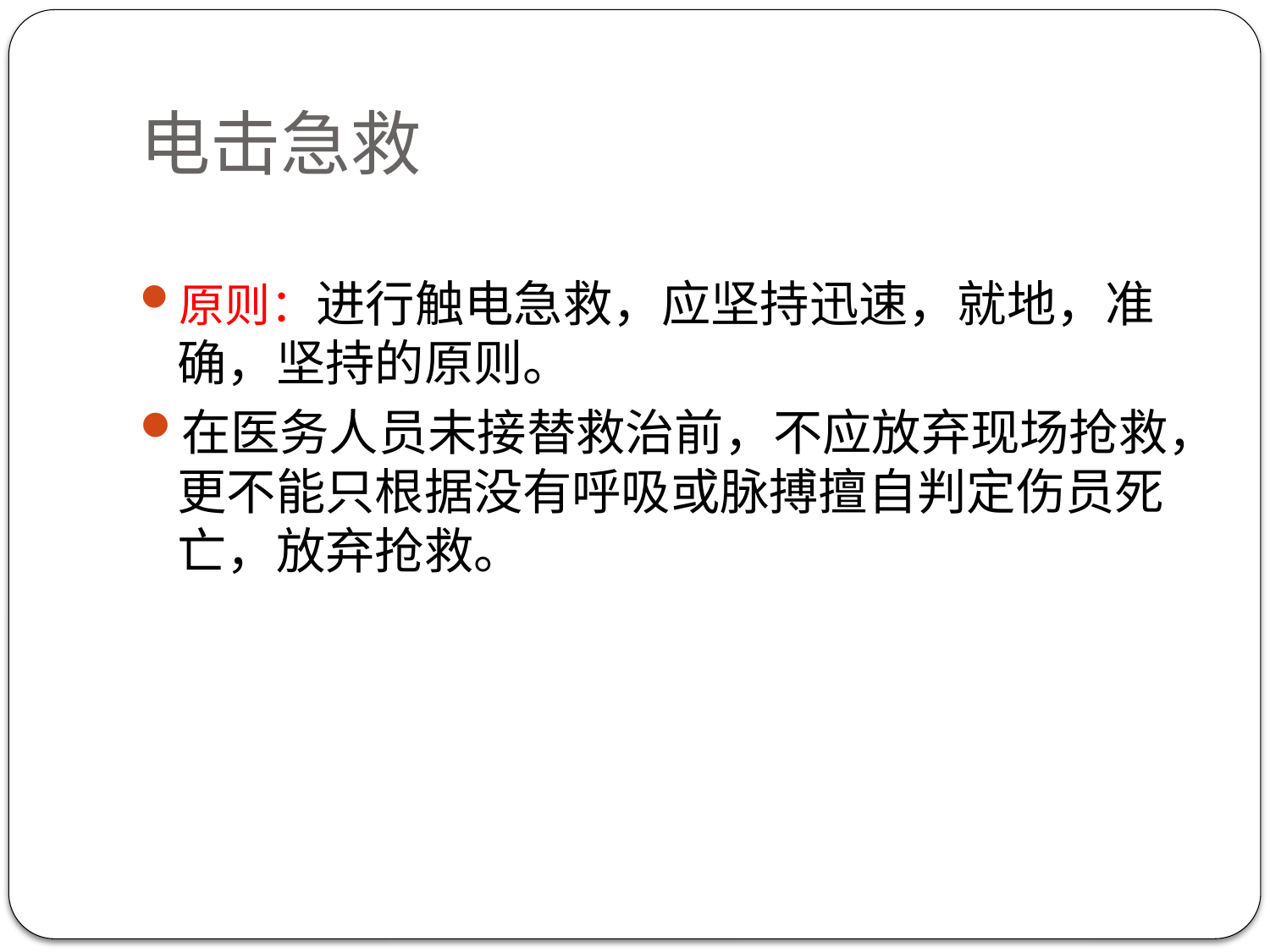

# 电击急救

原则：进行触电急救，应坚持迅速，就地，准确，坚持的原则。
在医务人员未接替救治前，不应放弃现场抢救，更不能只根据没有呼吸或脉搏擅自判定伤员死亡，放弃抢救。